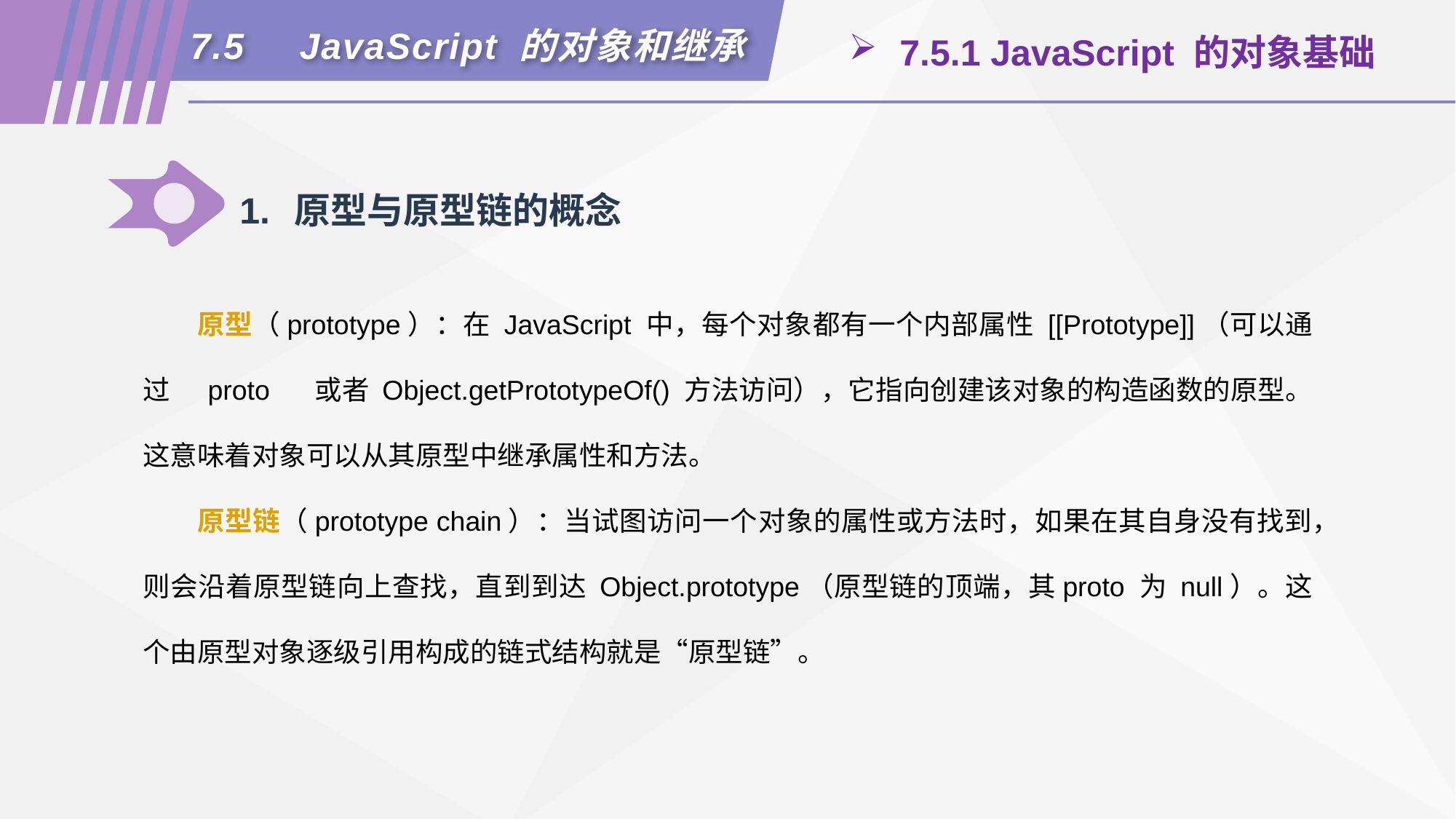

7.5	JavaScript 的对象和继承
 7.5.1 JavaScript 的对象基础

1.	原型与原型链的概念
原型（prototype）：在 JavaScript 中，每个对象都有一个内部属性 [[Prototype]]（可以通过     proto     或者 Object.getPrototypeOf() 方法访问），它指向创建该对象的构造函数的原型。这意味着对象可以从其原型中继承属性和方法。
原型链（prototype chain）：当试图访问一个对象的属性或方法时，如果在其自身没有找到，则会沿着原型链向上查找，直到到达 Object.prototype（原型链的顶端，其proto 为 null）。这个由原型对象逐级引用构成的链式结构就是“原型链”。